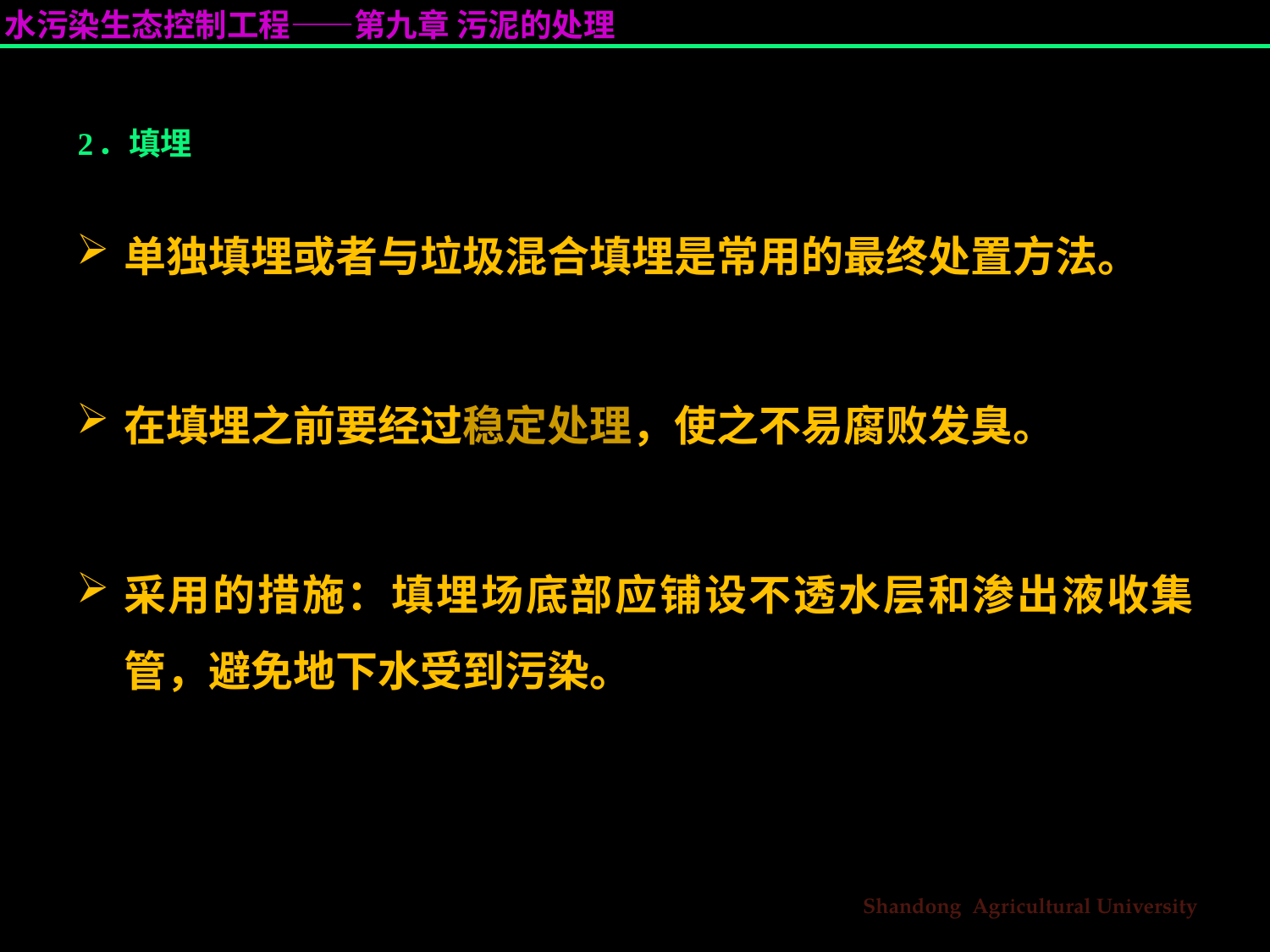

# 2．填埋
单独填埋或者与垃圾混合填埋是常用的最终处置方法。

在填埋之前要经过稳定处理，使之不易腐败发臭。

采用的措施：填埋场底部应铺设不透水层和渗出液收集管，避免地下水受到污染。